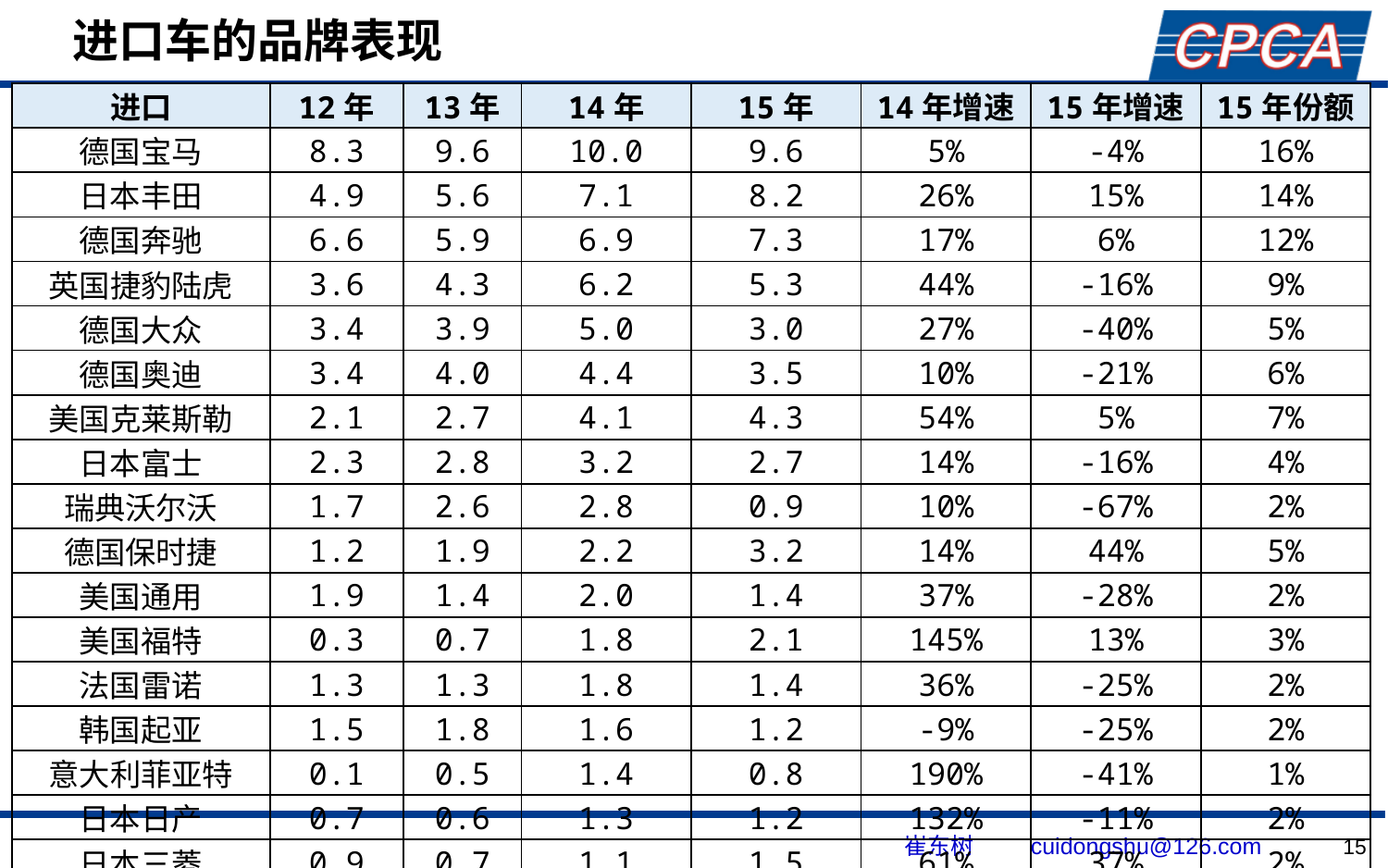

# 进口车的品牌表现
| 进口 | 12年 | 13年 | 14年 | 15年 | 14年增速 | 15年增速 | 15年份额 |
| --- | --- | --- | --- | --- | --- | --- | --- |
| 德国宝马 | 8.3 | 9.6 | 10.0 | 9.6 | 5% | -4% | 16% |
| 日本丰田 | 4.9 | 5.6 | 7.1 | 8.2 | 26% | 15% | 14% |
| 德国奔驰 | 6.6 | 5.9 | 6.9 | 7.3 | 17% | 6% | 12% |
| 英国捷豹陆虎 | 3.6 | 4.3 | 6.2 | 5.3 | 44% | -16% | 9% |
| 德国大众 | 3.4 | 3.9 | 5.0 | 3.0 | 27% | -40% | 5% |
| 德国奥迪 | 3.4 | 4.0 | 4.4 | 3.5 | 10% | -21% | 6% |
| 美国克莱斯勒 | 2.1 | 2.7 | 4.1 | 4.3 | 54% | 5% | 7% |
| 日本富士 | 2.3 | 2.8 | 3.2 | 2.7 | 14% | -16% | 4% |
| 瑞典沃尔沃 | 1.7 | 2.6 | 2.8 | 0.9 | 10% | -67% | 2% |
| 德国保时捷 | 1.2 | 1.9 | 2.2 | 3.2 | 14% | 44% | 5% |
| 美国通用 | 1.9 | 1.4 | 2.0 | 1.4 | 37% | -28% | 2% |
| 美国福特 | 0.3 | 0.7 | 1.8 | 2.1 | 145% | 13% | 3% |
| 法国雷诺 | 1.3 | 1.3 | 1.8 | 1.4 | 36% | -25% | 2% |
| 韩国起亚 | 1.5 | 1.8 | 1.6 | 1.2 | -9% | -25% | 2% |
| 意大利菲亚特 | 0.1 | 0.5 | 1.4 | 0.8 | 190% | -41% | 1% |
| 日本日产 | 0.7 | 0.6 | 1.3 | 1.2 | 132% | -11% | 2% |
| 日本三菱 | 0.9 | 0.7 | 1.1 | 1.5 | 61% | 37% | 2% |
| 总计 | 47.8 | 52.8 | 66.3 | 59.6 | 26% | -10% | 100% |
15